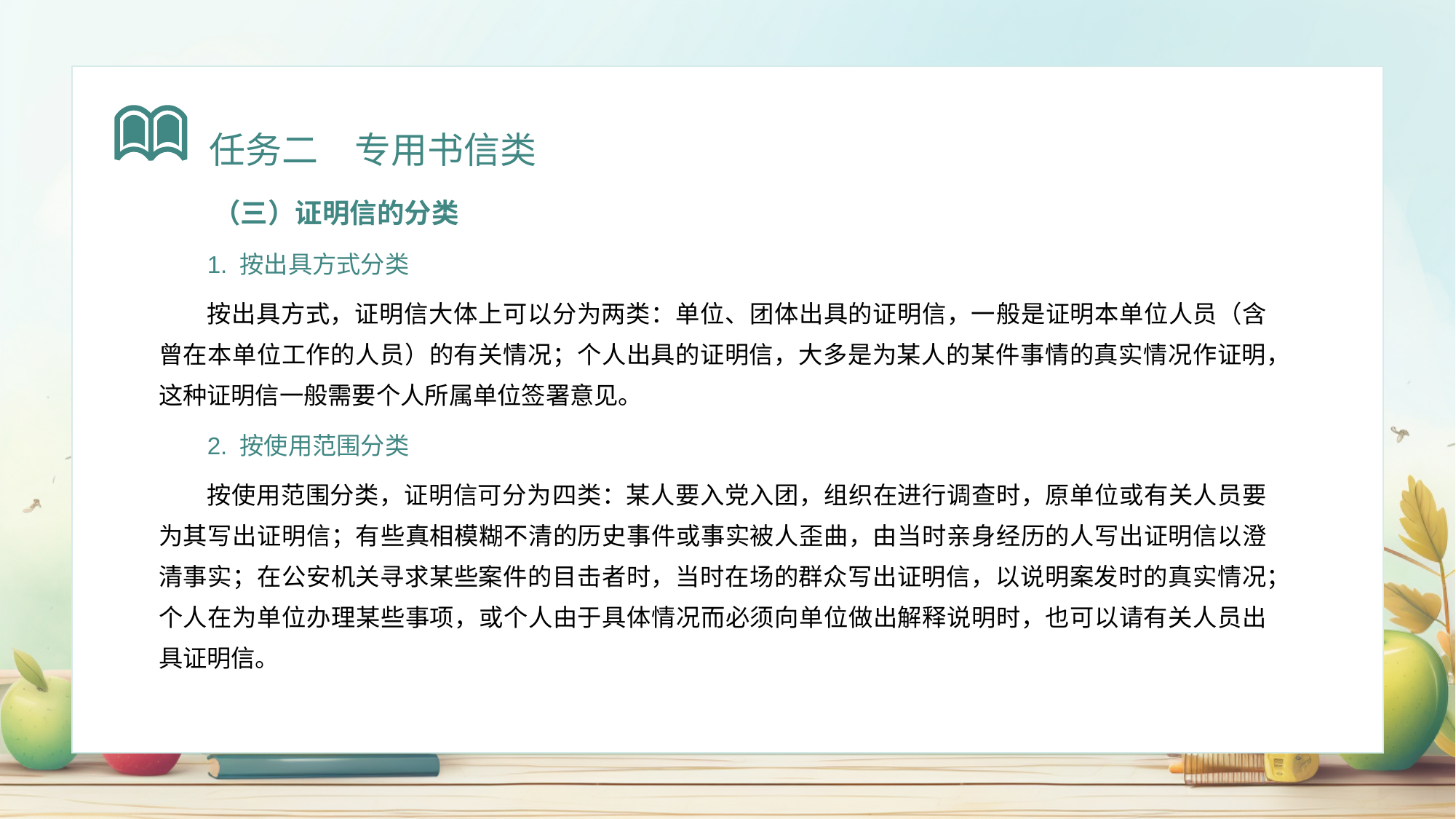

任务二　专用书信类

（三）证明信的分类
1. 按出具方式分类
按出具方式，证明信大体上可以分为两类：单位、团体出具的证明信，一般是证明本单位人员（含曾在本单位工作的人员）的有关情况；个人出具的证明信，大多是为某人的某件事情的真实情况作证明，这种证明信一般需要个人所属单位签署意见。
2. 按使用范围分类
按使用范围分类，证明信可分为四类：某人要入党入团，组织在进行调查时，原单位或有关人员要为其写出证明信；有些真相模糊不清的历史事件或事实被人歪曲，由当时亲身经历的人写出证明信以澄清事实；在公安机关寻求某些案件的目击者时，当时在场的群众写出证明信，以说明案发时的真实情况；个人在为单位办理某些事项，或个人由于具体情况而必须向单位做出解释说明时，也可以请有关人员出具证明信。